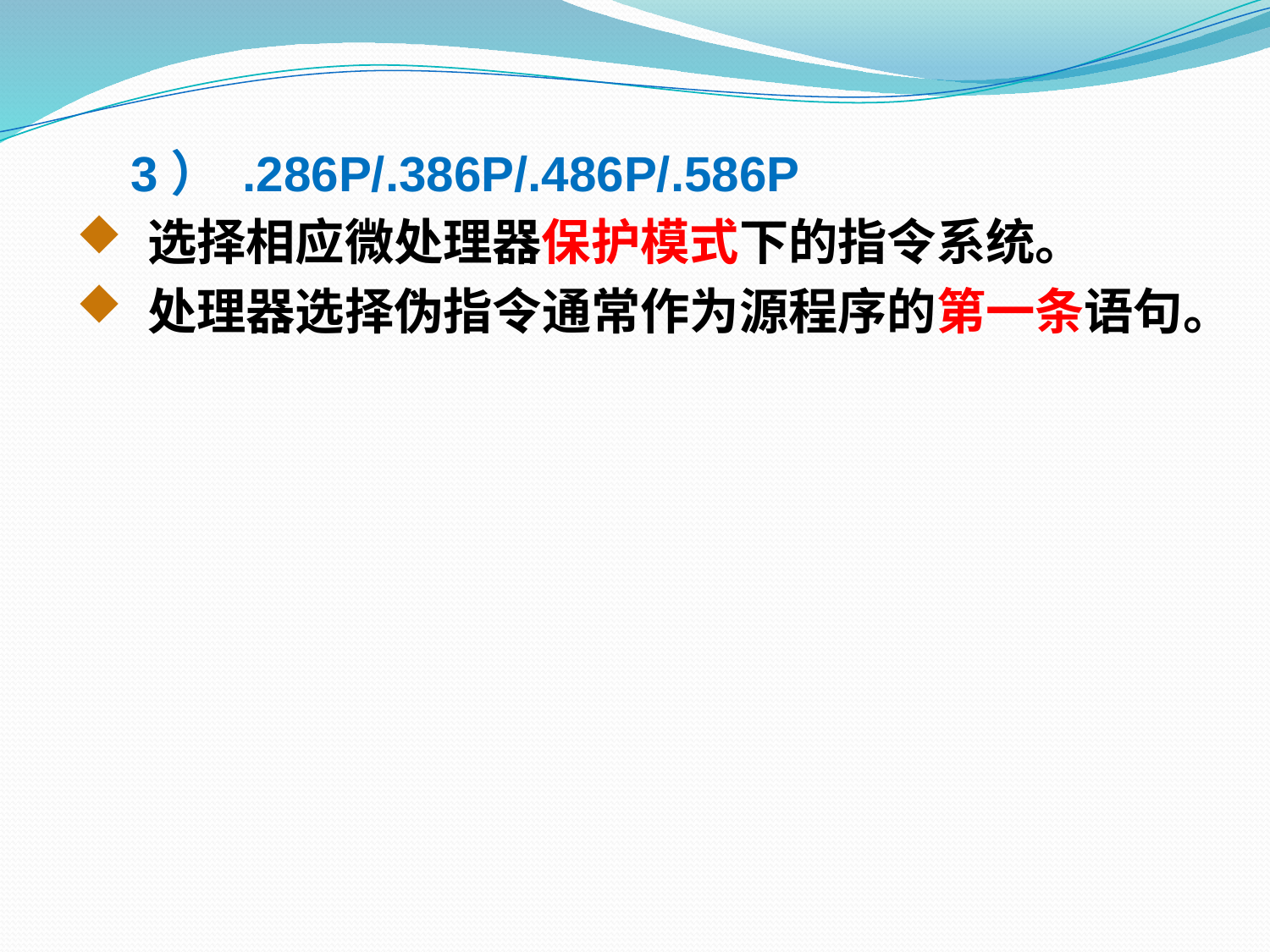

3） .286P/.386P/.486P/.586P
选择相应微处理器保护模式下的指令系统。
处理器选择伪指令通常作为源程序的第一条语句。